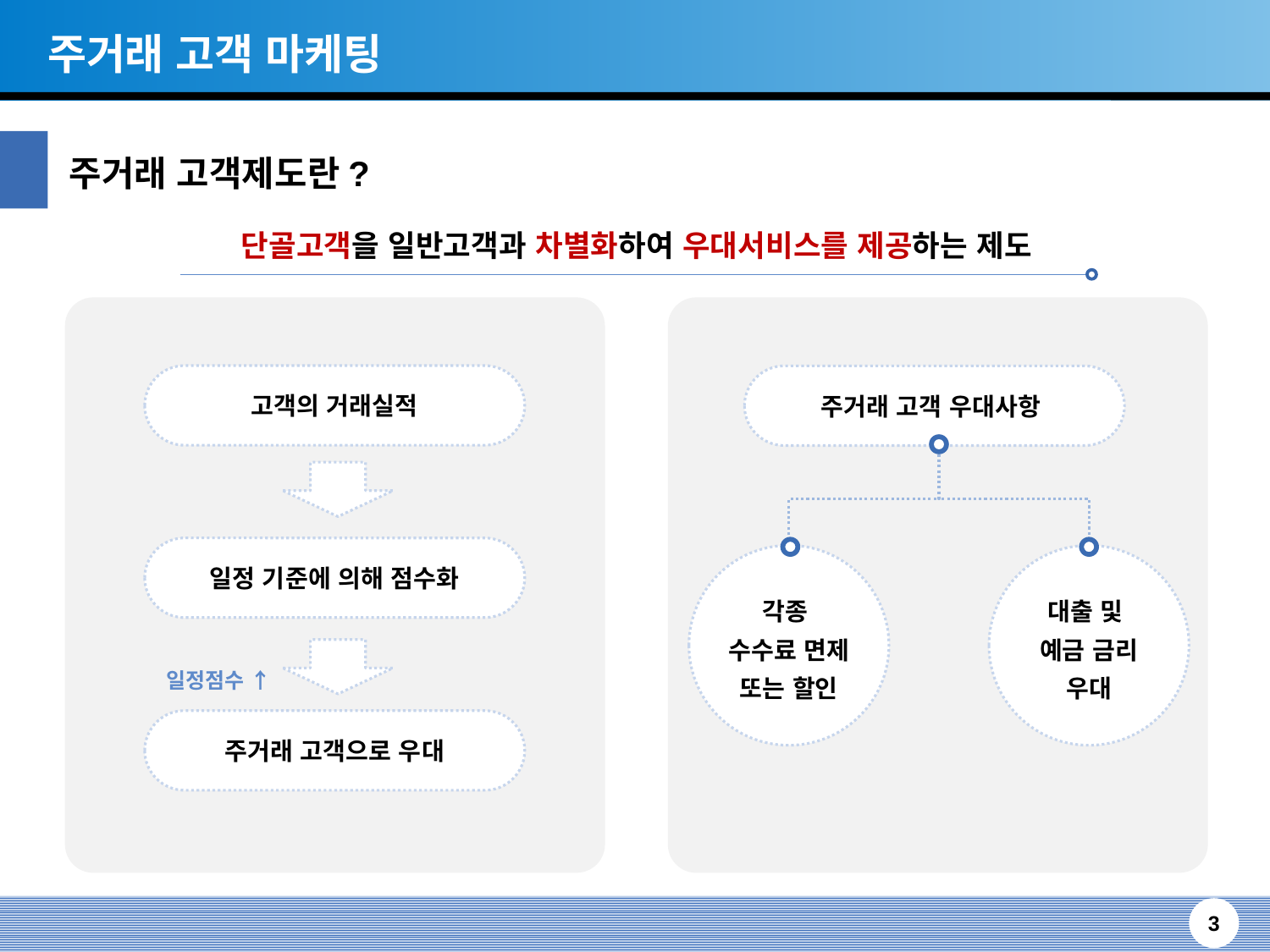

주거래 고객 마케팅

주거래 고객제도란?
단골고객을 일반고객과 차별화하여 우대서비스를 제공하는 제도

고객의 거래실적
주거래 고객 우대사항

일정 기준에 의해 점수화
각종
수수료 면제
또는 할인
대출 및
예금 금리
우대

일정점수 ↑
주거래 고객으로 우대

3